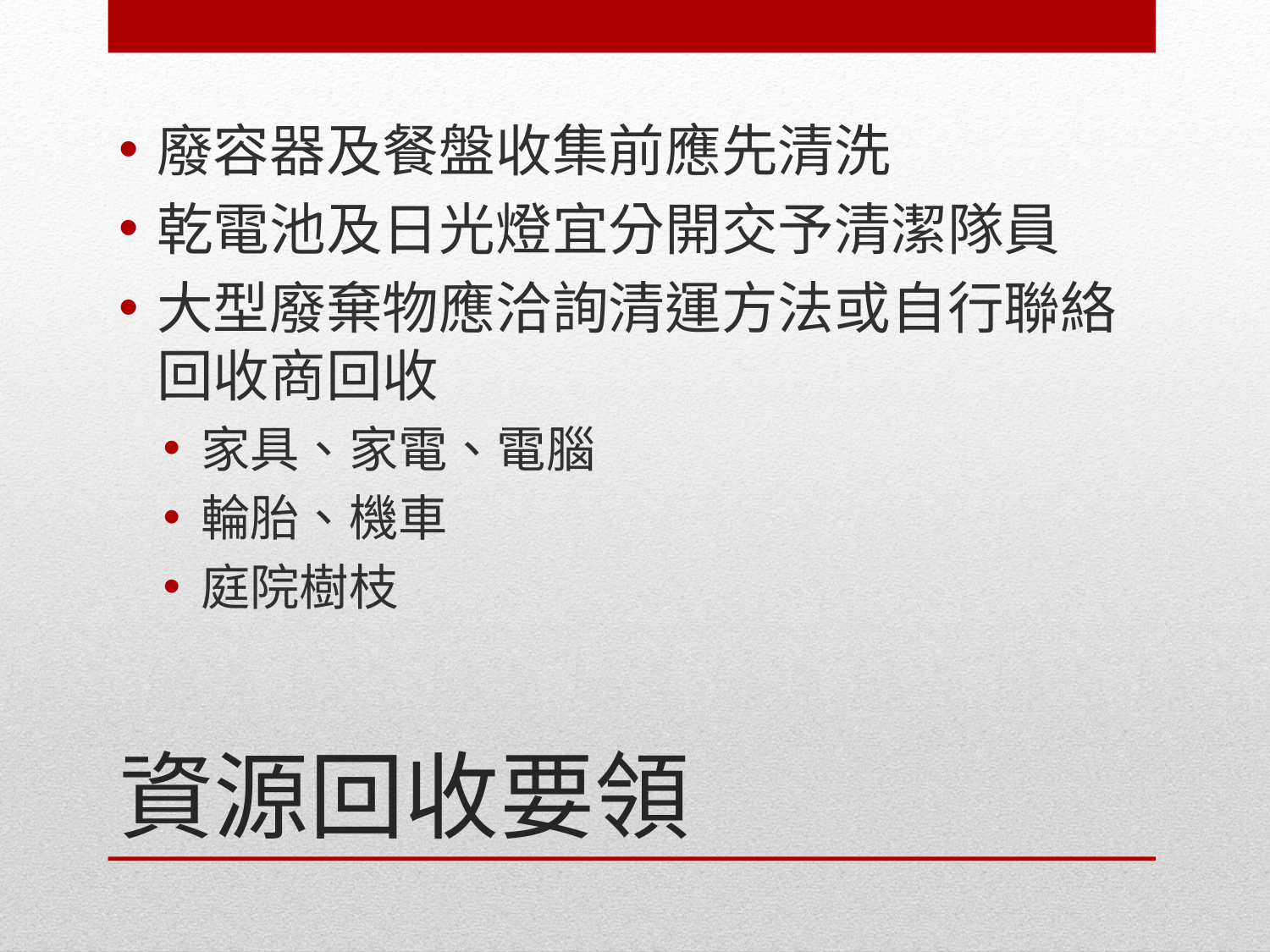

廢容器及餐盤收集前應先清洗
乾電池及日光燈宜分開交予清潔隊員
大型廢棄物應洽詢清運方法或自行聯絡回收商回收
家具、家電、電腦
輪胎、機車
庭院樹枝
# 資源回收要領